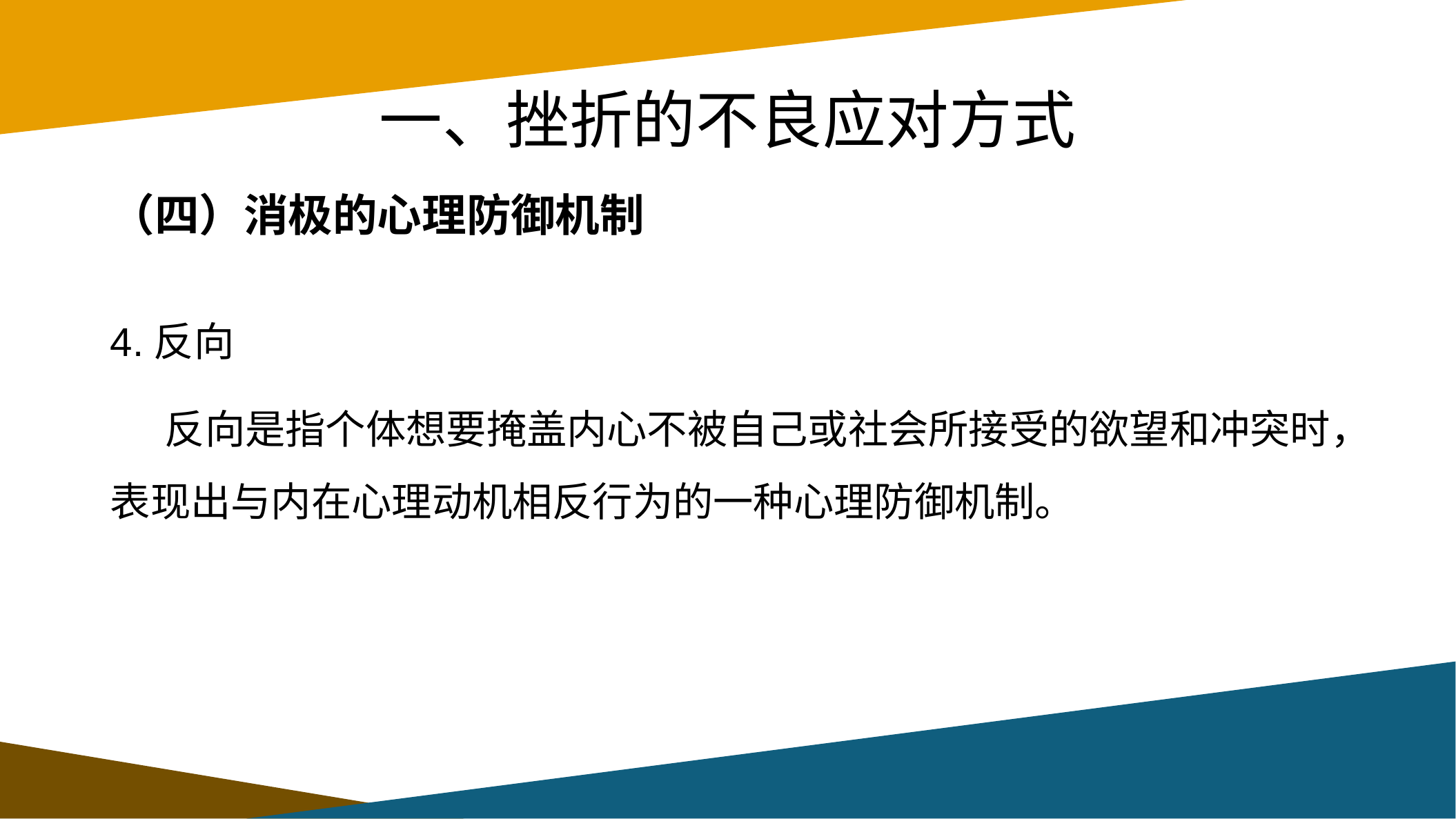

# 一、挫折的不良应对方式
（四）消极的心理防御机制

4.反向
     反向是指个体想要掩盖内心不被自己或社会所接受的欲望和冲突时，表现出与内在心理动机相反行为的一种心理防御机制。